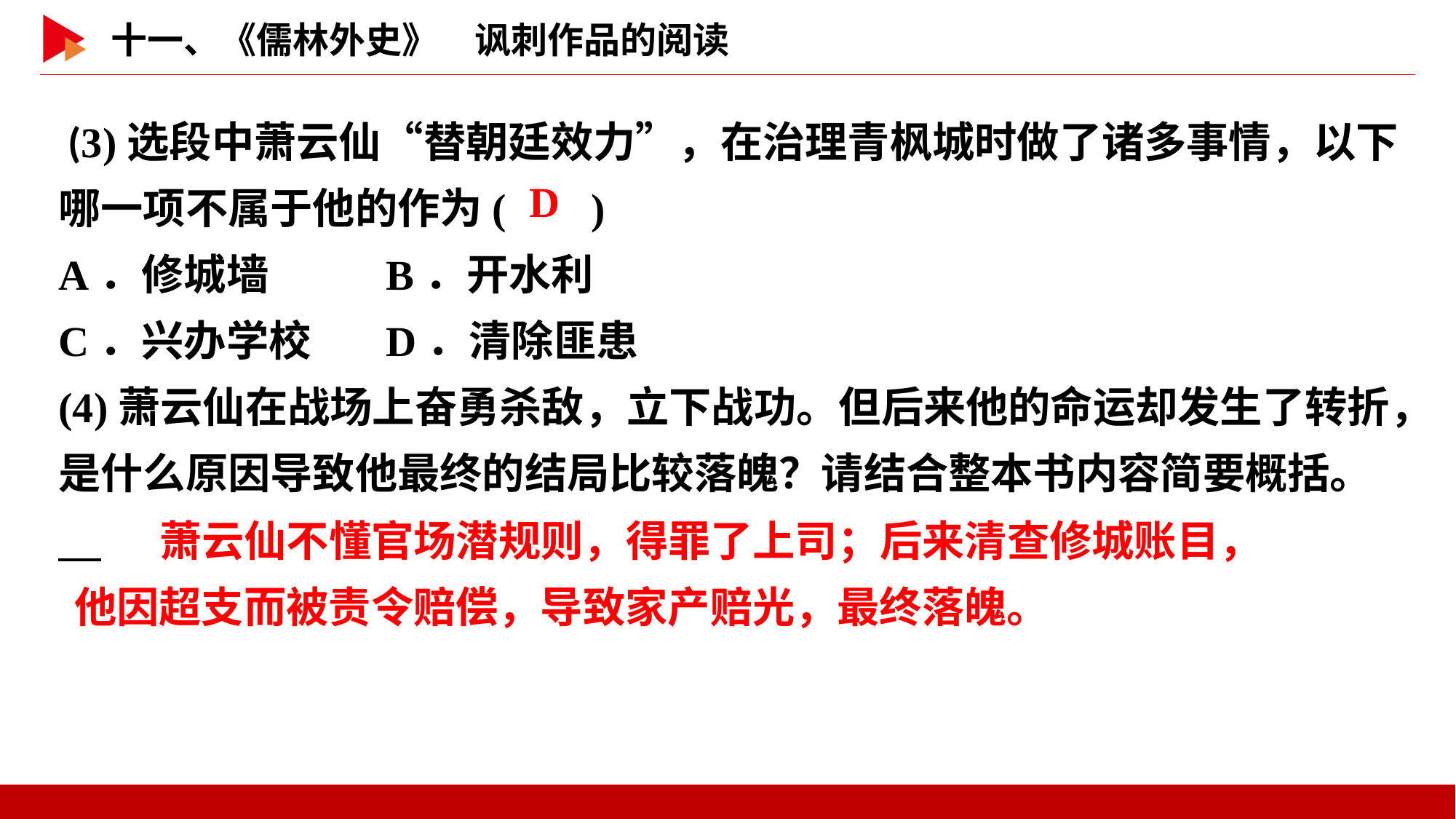

(3)选段中萧云仙“替朝廷效力”，在治理青枫城时做了诸多事情，以下哪一项不属于他的作为(        )
A．修城墙		B．开水利
C．兴办学校	D．清除匪患
(4)萧云仙在战场上奋勇杀敌，立下战功。但后来他的命运却发生了转折，是什么原因导致他最终的结局比较落魄？请结合整本书内容简要概括。

   D
萧云仙不懂官场潜规则，得罪了上司；后来清查修城账目，他因超支而被责令赔偿，导致家产赔光，最终落魄。